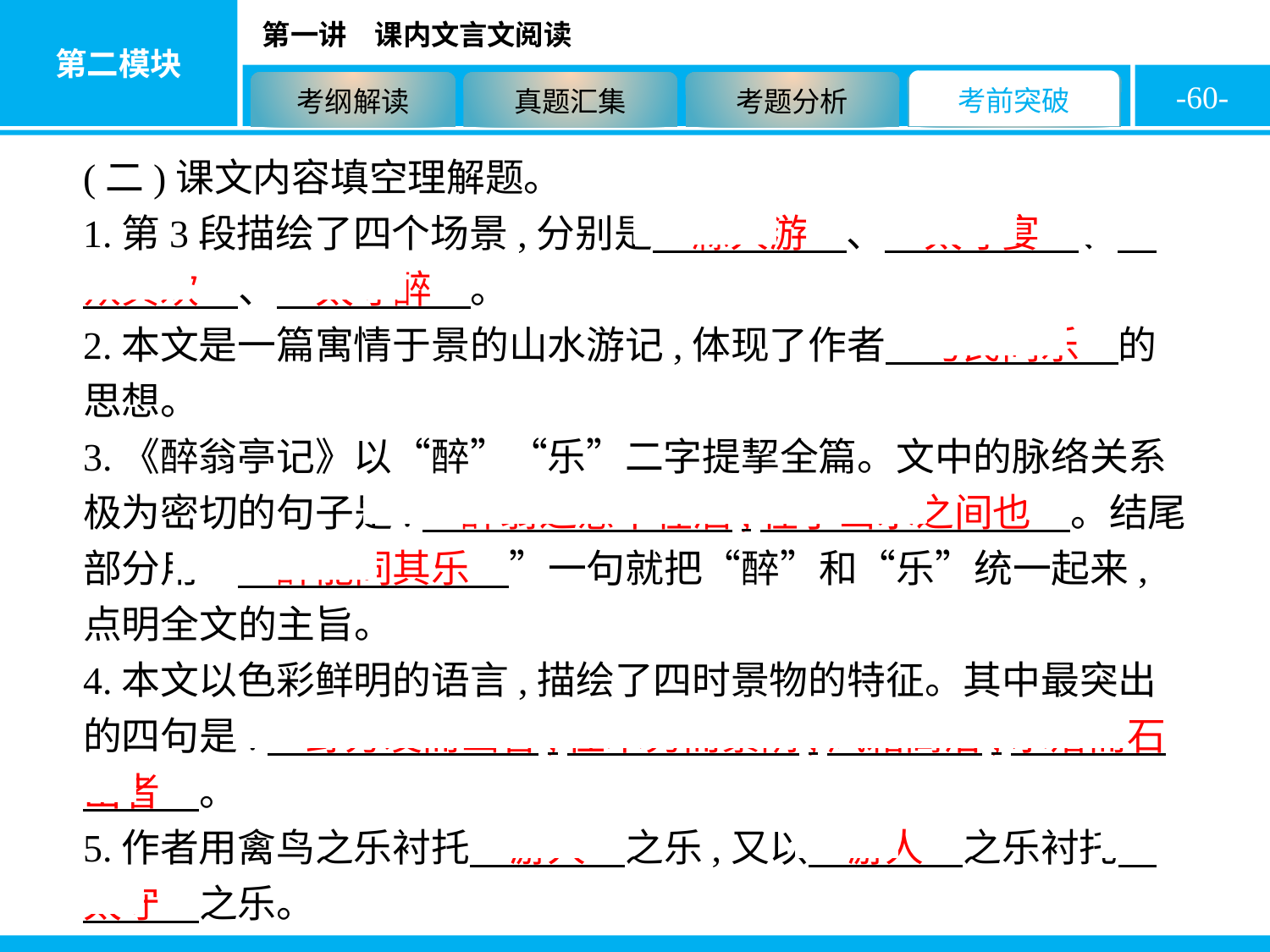

-60-
(二)课文内容填空理解题。
1.第3段描绘了四个场景,分别是　滁人游　、　太守宴　、　众宾欢　、　太守醉　。
2.本文是一篇寓情于景的山水游记,体现了作者　与民同乐　的思想。
3.《醉翁亭记》以“醉”“乐”二字提挈全篇。文中的脉络关系极为密切的句子是:　醉翁之意不在酒,在乎山水之间也　。结尾部分用“　醉能同其乐　”一句就把“醉”和“乐”统一起来,点明全文的主旨。
4.本文以色彩鲜明的语言,描绘了四时景物的特征。其中最突出的四句是:　野芳发而幽香,佳木秀而繁阴,风霜高洁,水落而石出者　。
5.作者用禽鸟之乐衬托　游人　之乐,又以　游人　之乐衬托　太守　之乐。